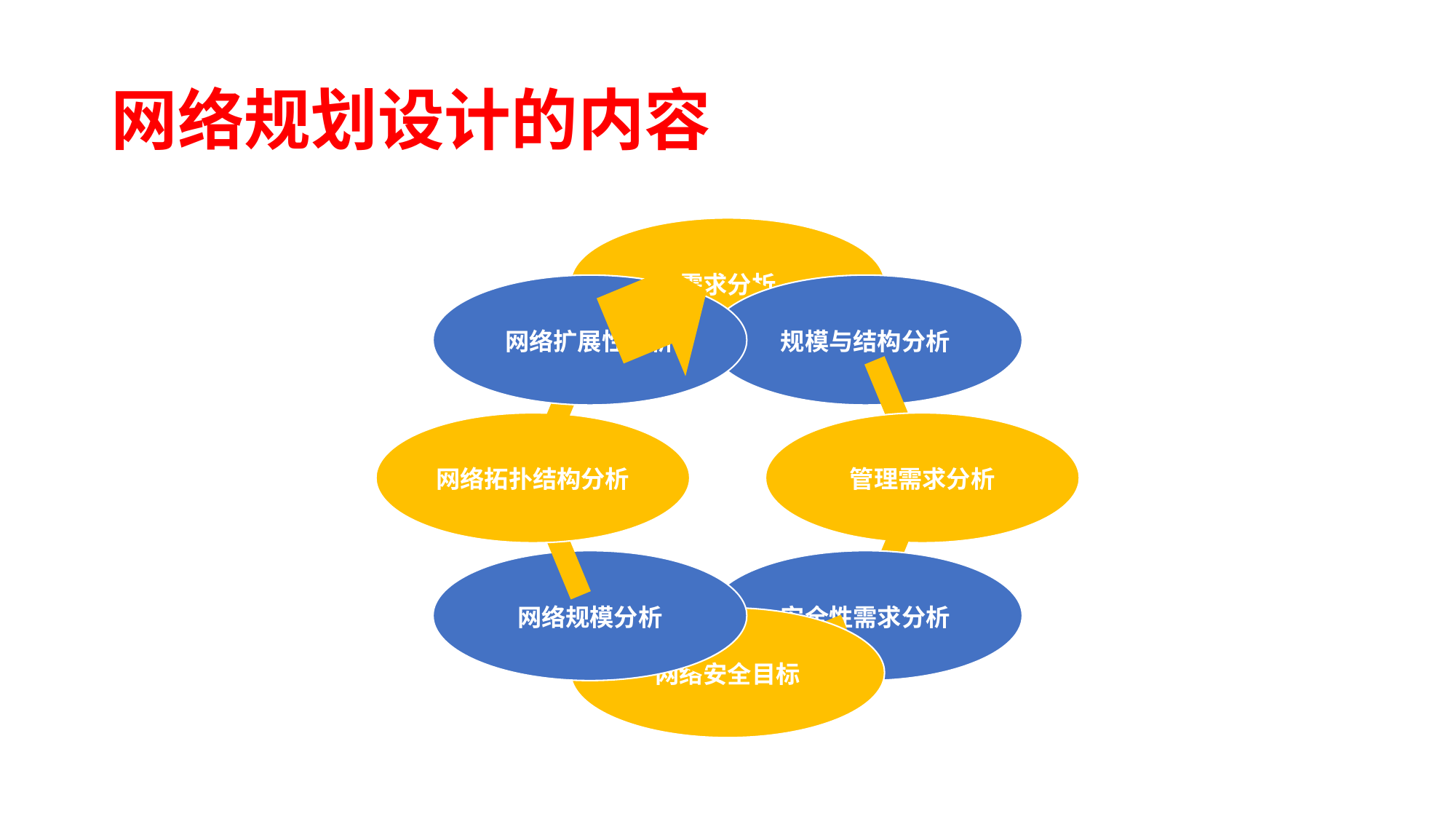

# 网络规划设计的内容
需求分析
规模与结构分析
管理需求分析
安全性需求分析
网络安全目标
网络规模分析
网络拓扑结构分析
网络扩展性分析